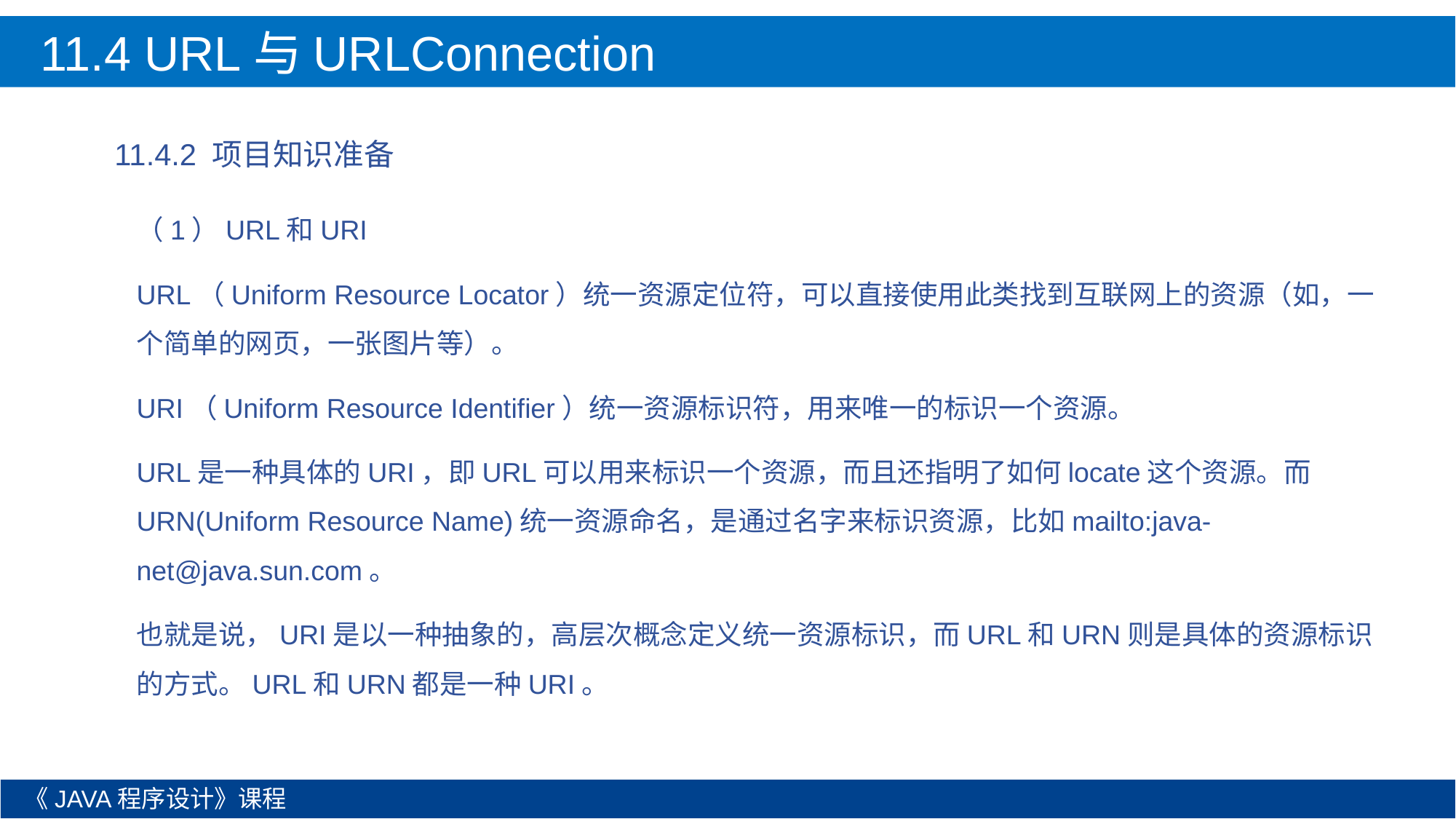

11.4 URL与URLConnection
11.4.2 项目知识准备
（1）URL和URI
URL（Uniform Resource Locator）统一资源定位符，可以直接使用此类找到互联网上的资源（如，一个简单的网页，一张图片等）。
URI（Uniform Resource Identifier）统一资源标识符，用来唯一的标识一个资源。
URL是一种具体的URI，即URL可以用来标识一个资源，而且还指明了如何locate这个资源。而URN(Uniform Resource Name)统一资源命名，是通过名字来标识资源，比如mailto:java-net@java.sun.com。
也就是说，URI是以一种抽象的，高层次概念定义统一资源标识，而URL和URN则是具体的资源标识的方式。URL和URN都是一种URI。
《JAVA程序设计》课程